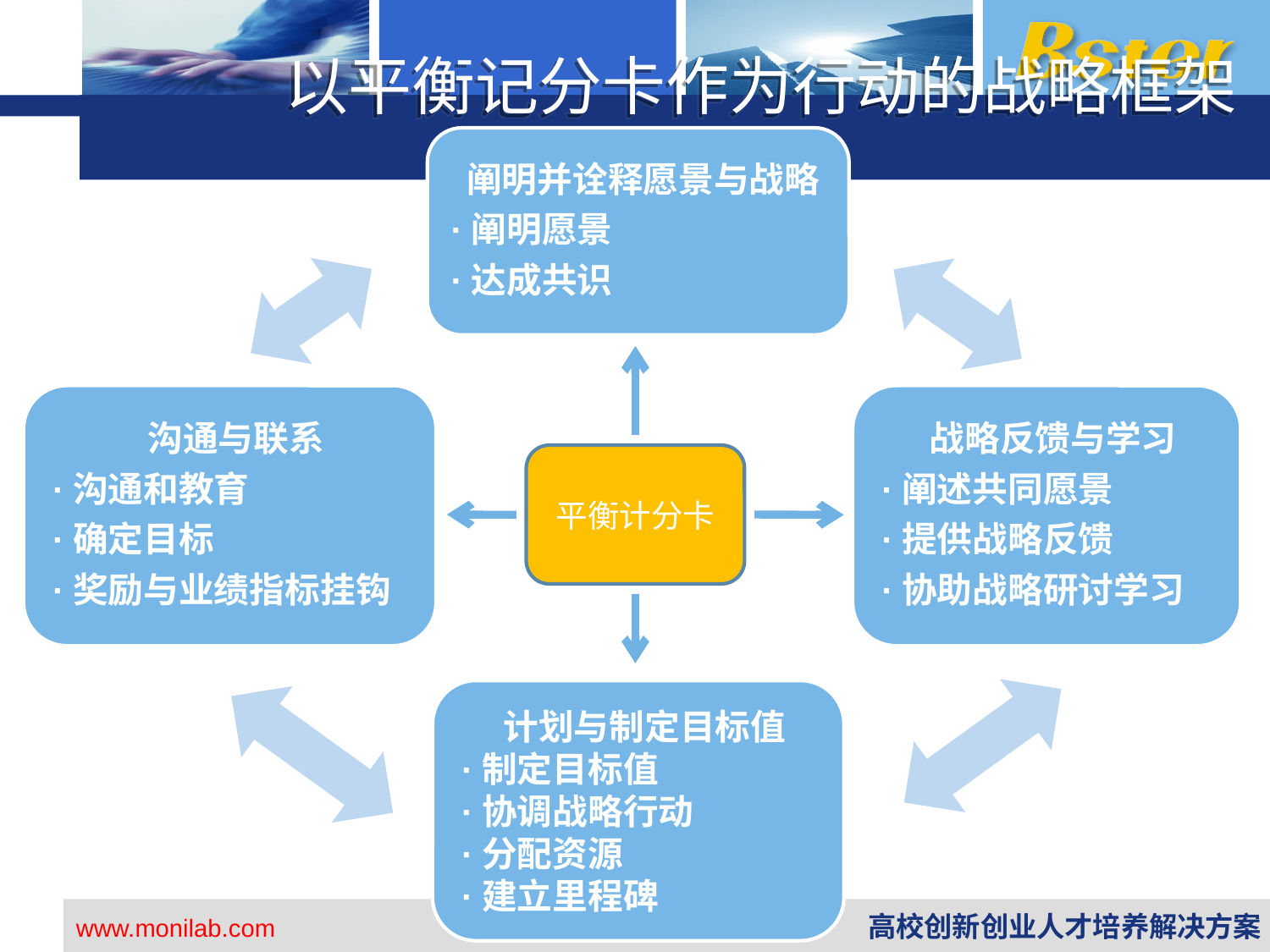

以平衡记分卡作为行动的战略框架
阐明并诠释愿景与战略
·阐明愿景
·达成共识

战略反馈与学习
·阐述共同愿景
·提供战略反馈
·协助战略研讨学习

计划与制定目标值
·制定目标值
·协调战略行动
·分配资源
·建立里程碑

沟通与联系
·沟通和教育
·确定目标
·奖励与业绩指标挂钩

平衡计分卡